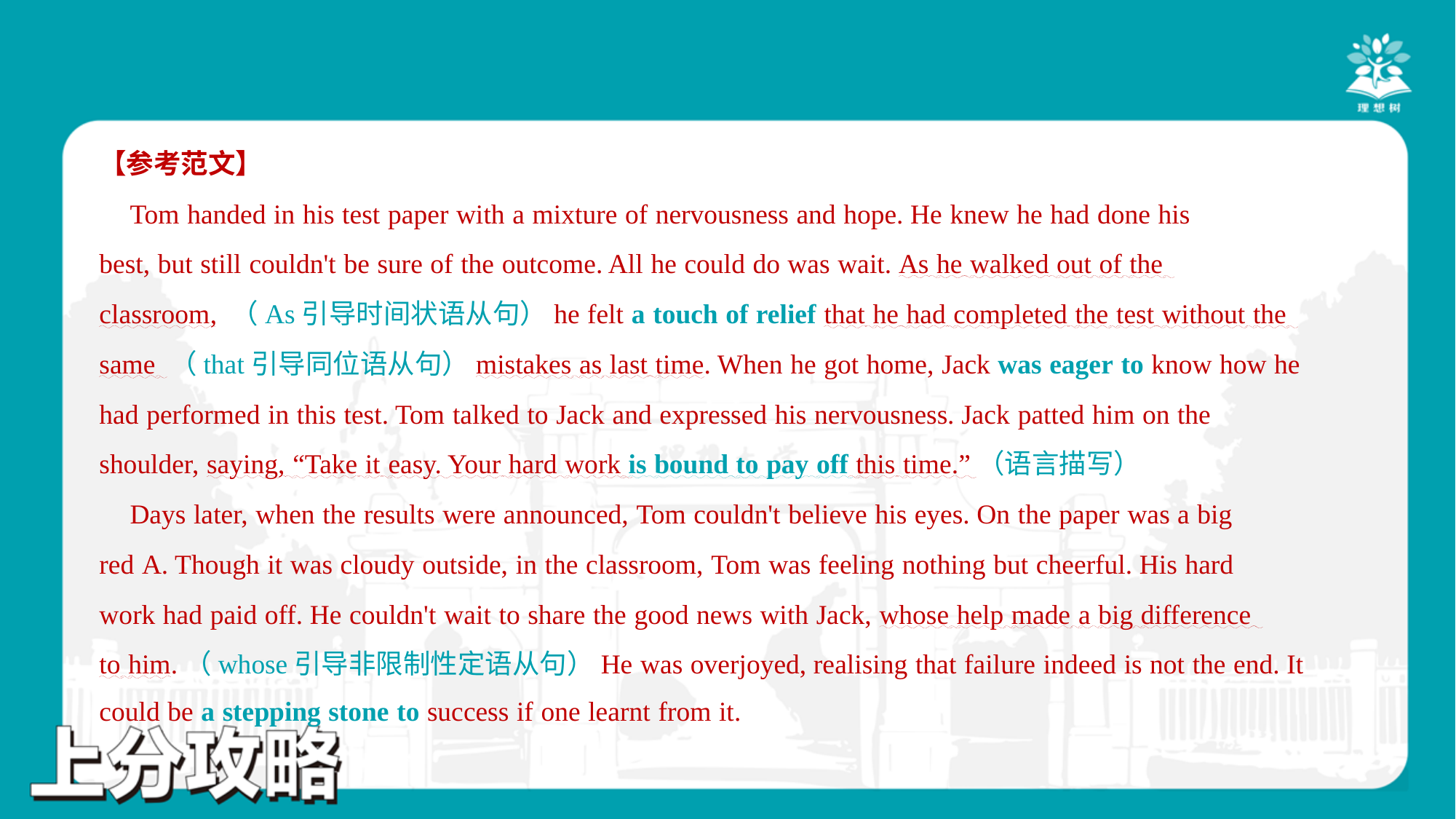

【参考范文】
    Tom handed in his test paper with a mixture of nervousness and hope. He knew he had done his
best, but still couldn't be sure of the outcome. All he could do was wait. As he walked out of the
classroom, （As引导时间状语从句）he felt a touch of relief that he had completed the test without the
same （that引导同位语从句）mistakes as last time. When he got home, Jack was eager to know how he
had performed in this test. Tom talked to Jack and expressed his nervousness. Jack patted him on the
shoulder, saying, “Take it easy. Your hard work is bound to pay off this time.”（语言描写）
    Days later, when the results were announced, Tom couldn't believe his eyes. On the paper was a big
red A. Though it was cloudy outside, in the classroom, Tom was feeling nothing but cheerful. His hard
work had paid off. He couldn't wait to share the good news with Jack, whose help made a big difference
to him.（whose引导非限制性定语从句）He was overjoyed, realising that failure indeed is not the end. It
could be a stepping stone to success if one learnt from it.